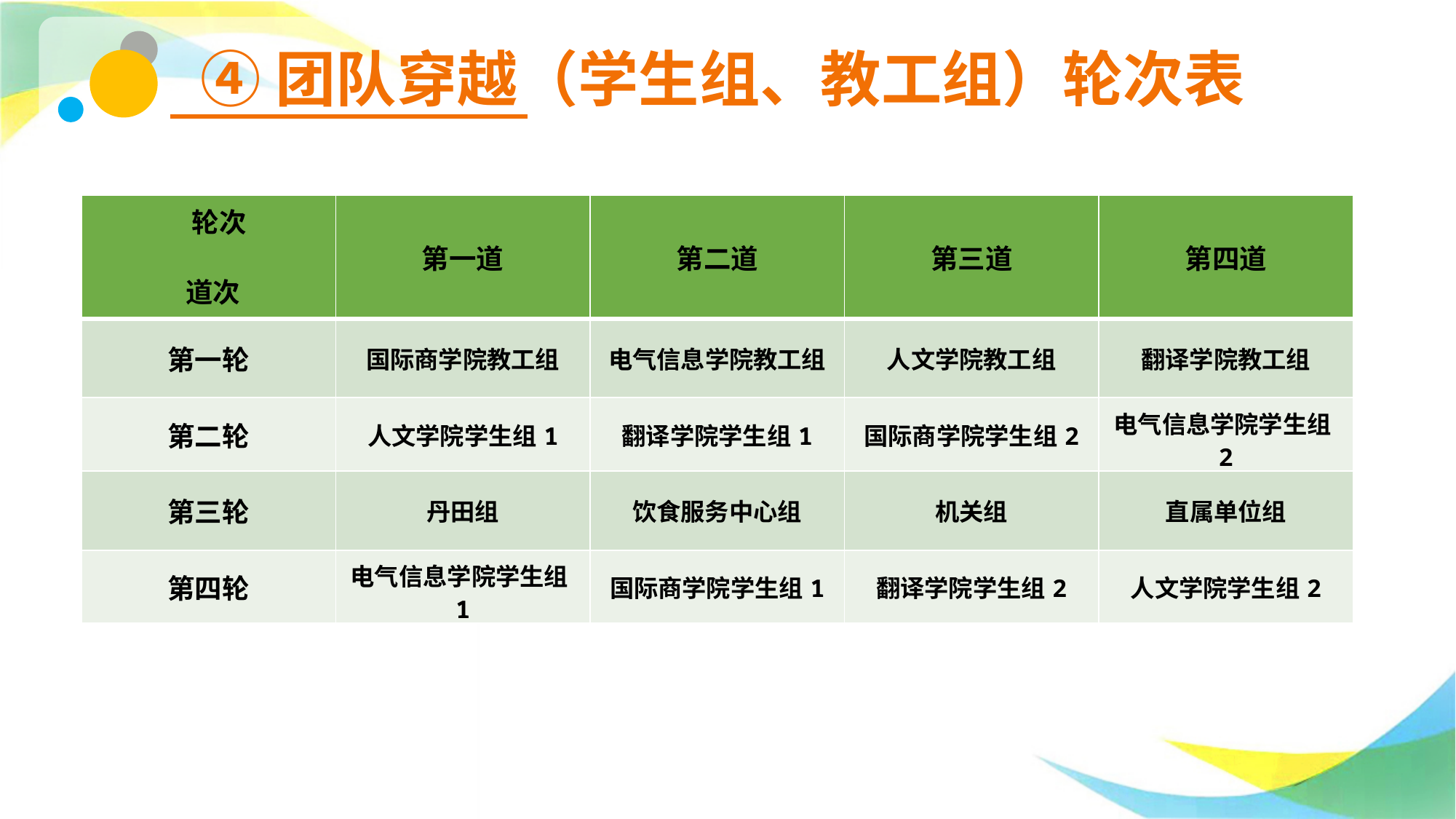

④团队穿越（学生组、教工组）轮次表
| 轮次 道次 | 第一道 | 第二道 | 第三道 | 第四道 |
| --- | --- | --- | --- | --- |
| 第一轮 | 国际商学院教工组 | 电气信息学院教工组 | 人文学院教工组 | 翻译学院教工组 |
| 第二轮 | 人文学院学生组1 | 翻译学院学生组1 | 国际商学院学生组2 | 电气信息学院学生组2 |
| 第三轮 | 丹田组 | 饮食服务中心组 | 机关组 | 直属单位组 |
| 第四轮 | 电气信息学院学生组1 | 国际商学院学生组1 | 翻译学院学生组2 | 人文学院学生组2 |